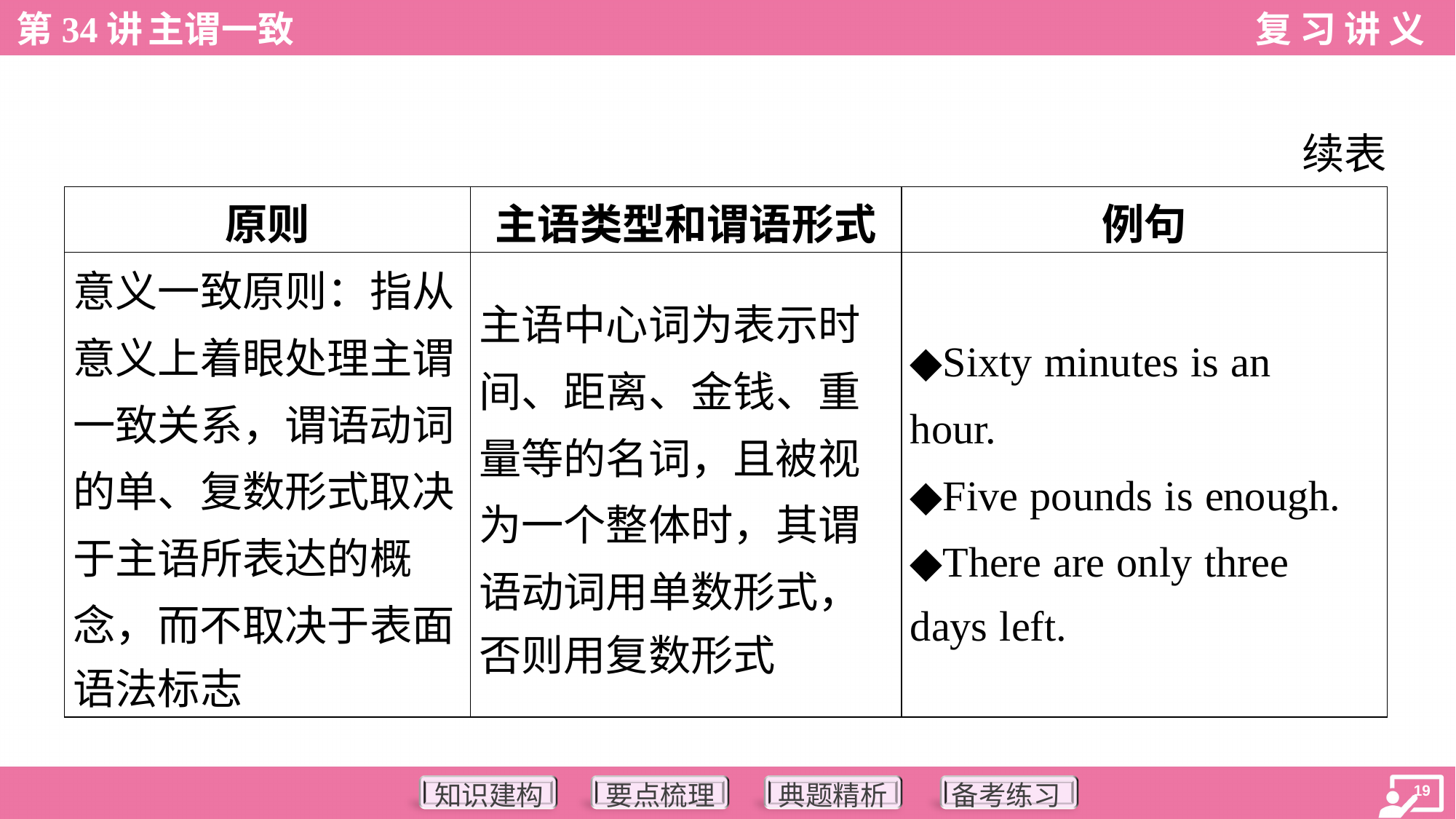

续表
| 原则 | 主语类型和谓语形式 | 例句 |
| --- | --- | --- |
| 意义一致原则：指从 意义上着眼处理主谓 一致关系，谓语动词 的单、复数形式取决 于主语所表达的概 念，而不取决于表面 语法标志 | 主语中心词为表示时 间、距离、金钱、重 量等的名词，且被视 为一个整体时，其谓 语动词用单数形式， 否则用复数形式 | ◆Sixty minutes is an hour. ◆Five pounds is enough. ◆There are only three days left. |